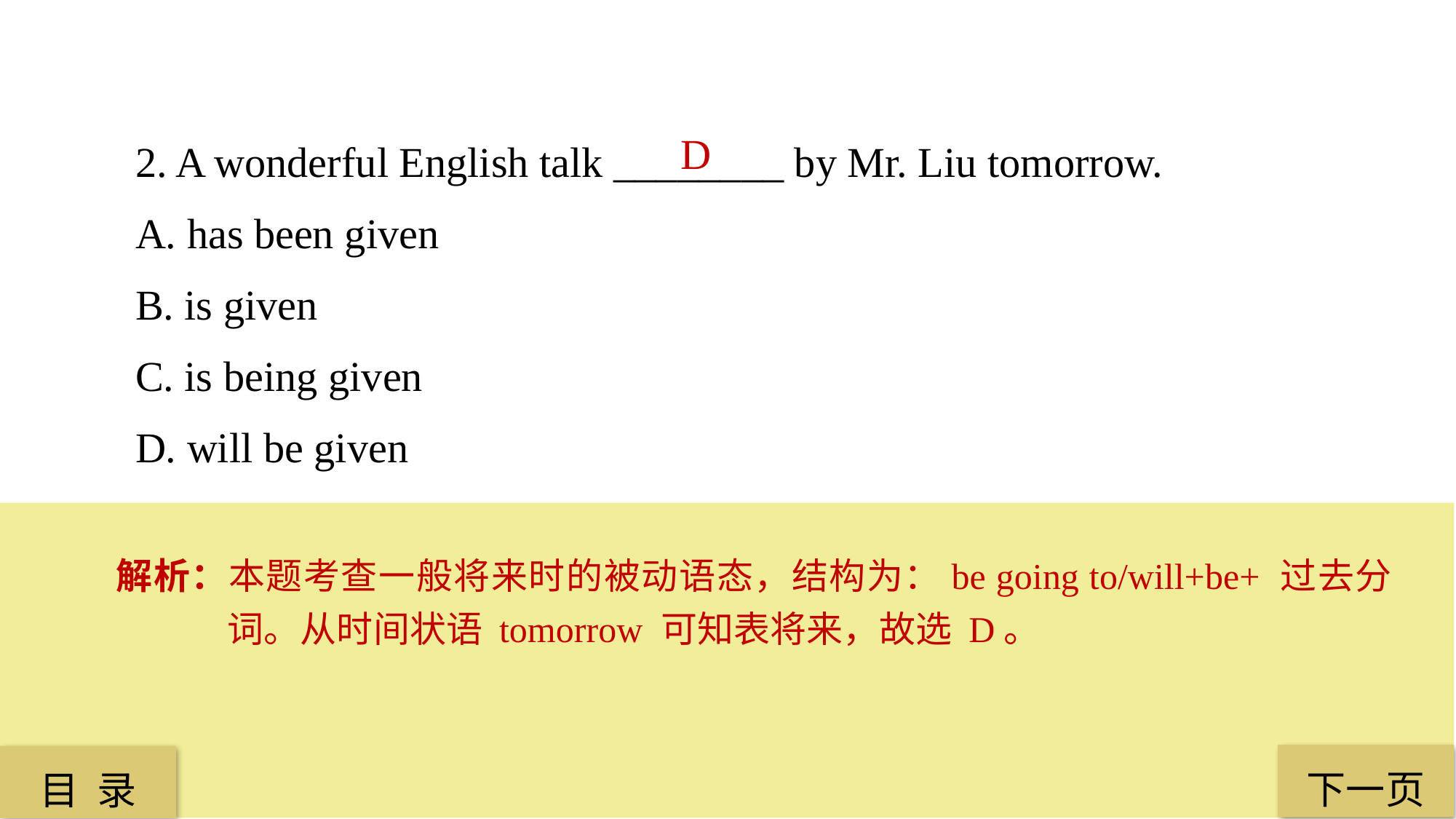

2. A wonderful English talk ________ by Mr. Liu tomorrow.
A. has been given
B. is given
C. is being given
D. will be given
D
解析：本题考查一般将来时的被动语态，结构为：be going to/will+be+ 过去分词。从时间状语 tomorrow 可知表将来，故选 D。